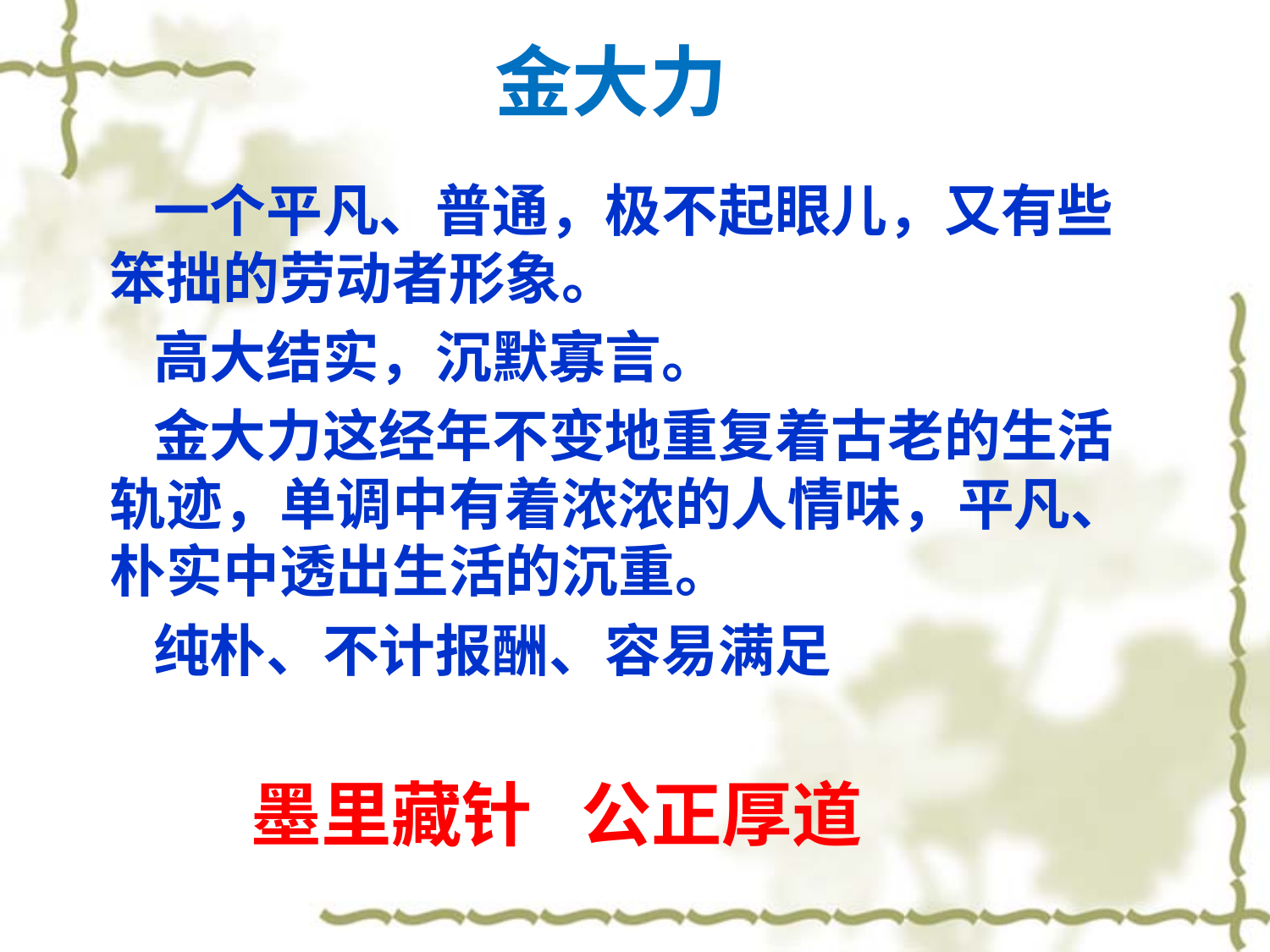

金大力
      一个平凡、普通，极不起眼儿，又有些笨拙的劳动者形象。
      高大结实，沉默寡言。
      金大力这经年不变地重复着古老的生活轨迹，单调中有着浓浓的人情味，平凡、朴实中透出生活的沉重。
      纯朴、不计报酬、容易满足
墨里藏针   公正厚道